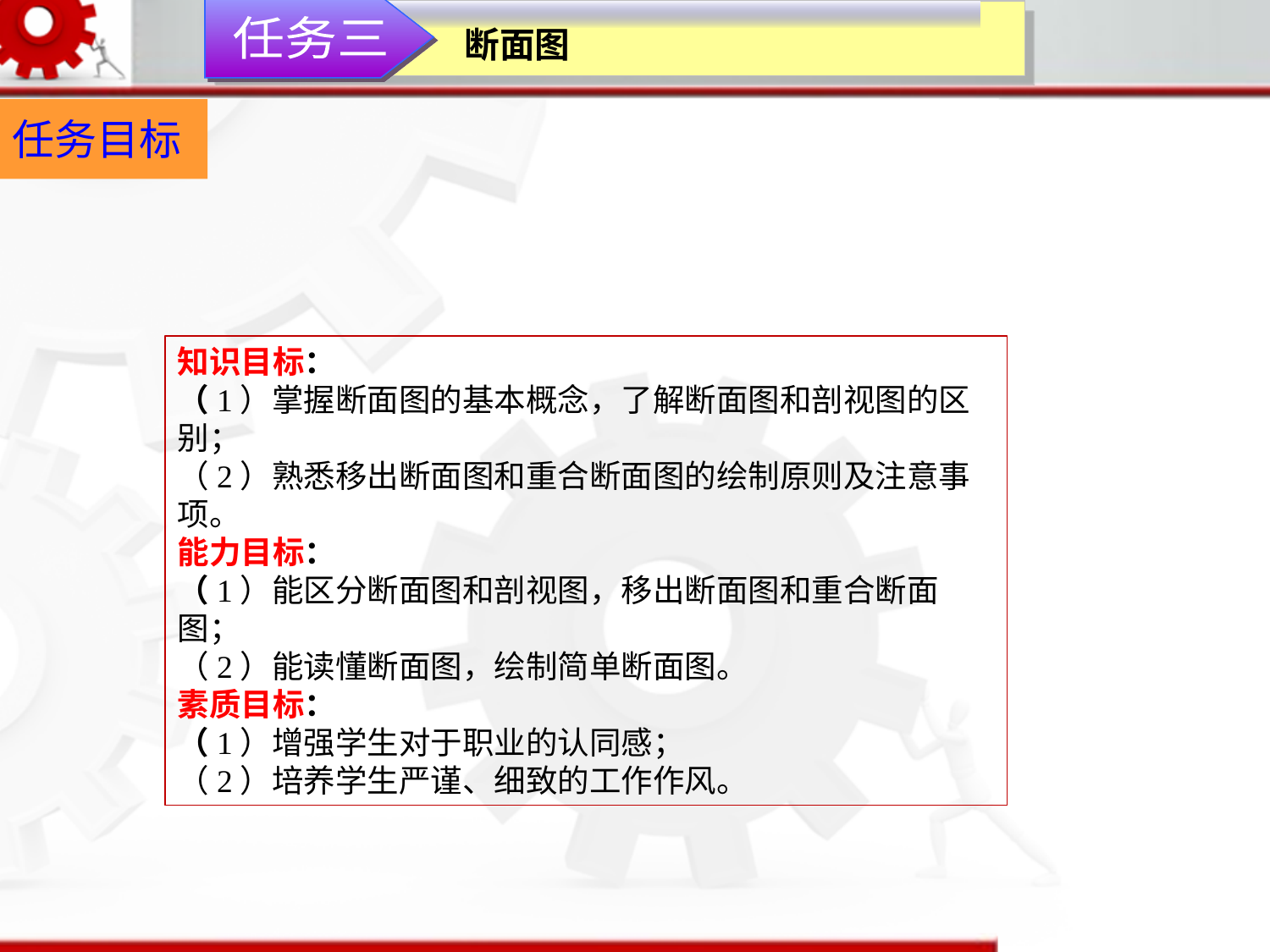

任务三
断面图
任务目标
知识目标：（1）掌握断面图的基本概念，了解断面图和剖视图的区别；（2）熟悉移出断面图和重合断面图的绘制原则及注意事项。能力目标：（1）能区分断面图和剖视图，移出断面图和重合断面图；（2）能读懂断面图，绘制简单断面图。素质目标：（1）增强学生对于职业的认同感；（2）培养学生严谨、细致的工作作风。